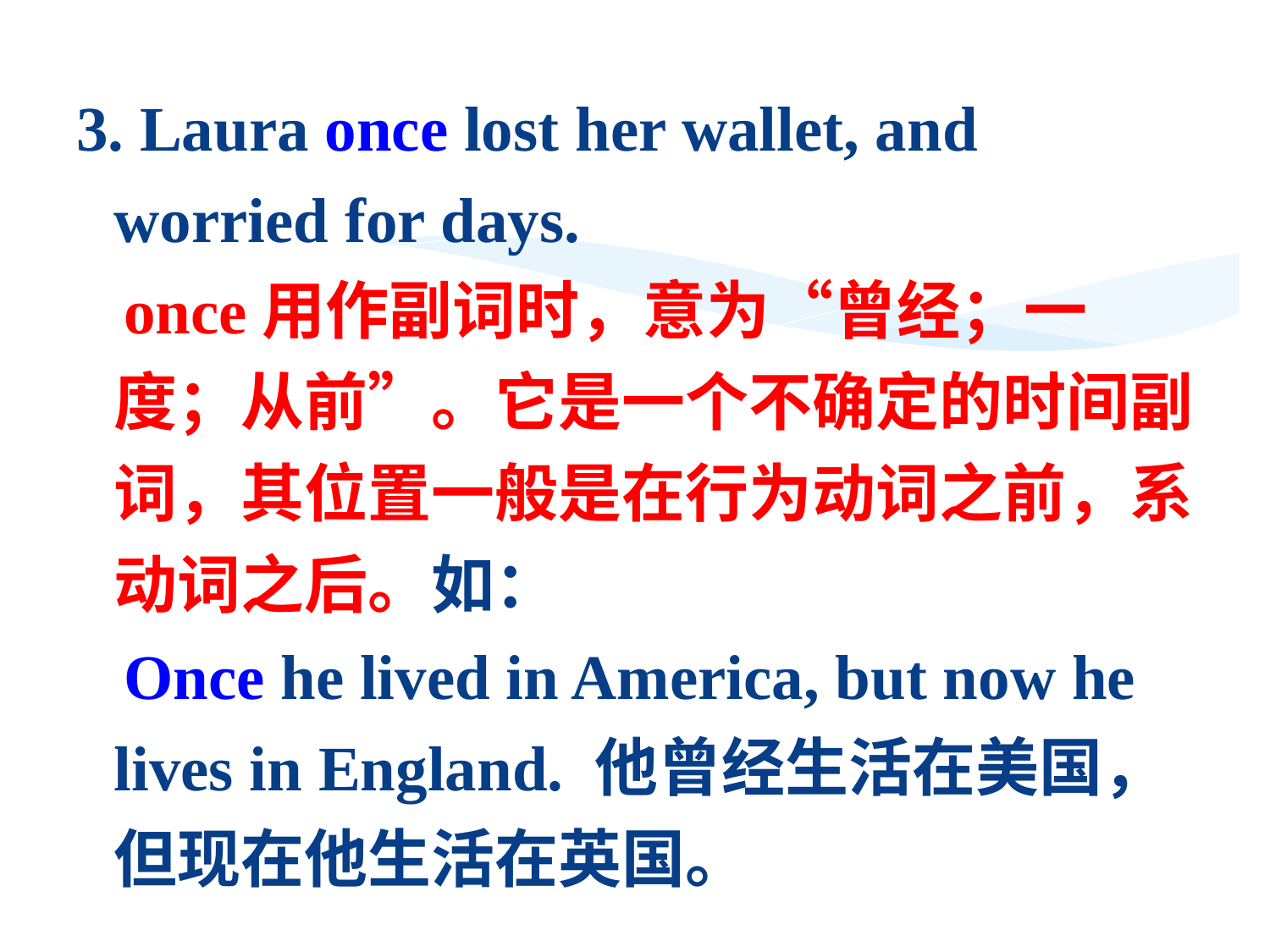

3. Laura once lost her wallet, and worried for days.
   once用作副词时，意为“曾经；一度；从前”。它是一个不确定的时间副词，其位置一般是在行为动词之前，系动词之后。如：
   Once he lived in America, but now he lives in England. 他曾经生活在美国，但现在他生活在英国。